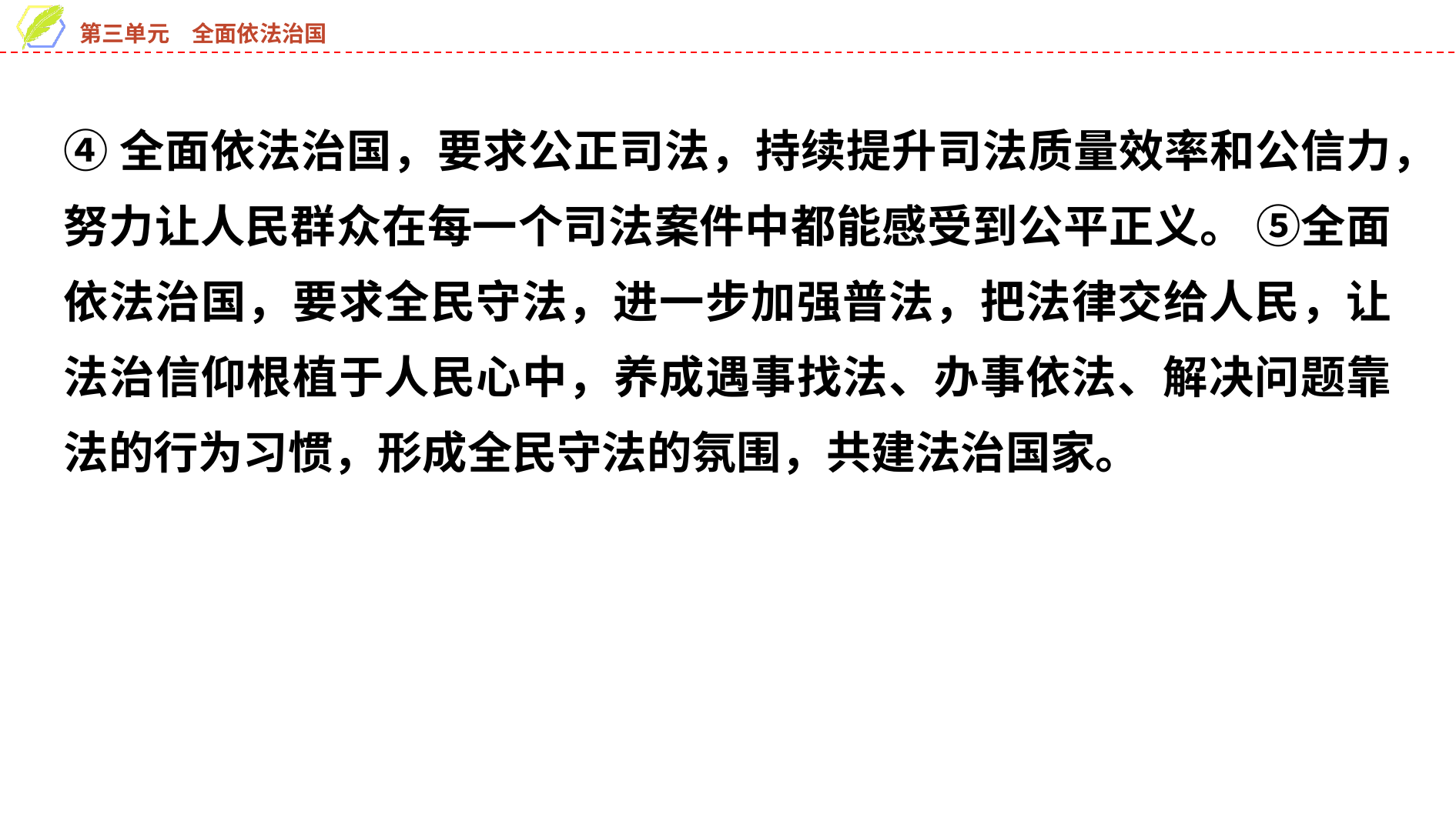

④全面依法治国，要求公正司法，持续提升司法质量效率和公信力，努力让人民群众在每一个司法案件中都能感受到公平正义。 ⑤全面依法治国，要求全民守法，进一步加强普法，把法律交给人民，让法治信仰根植于人民心中，养成遇事找法、办事依法、解决问题靠法的行为习惯，形成全民守法的氛围，共建法治国家。